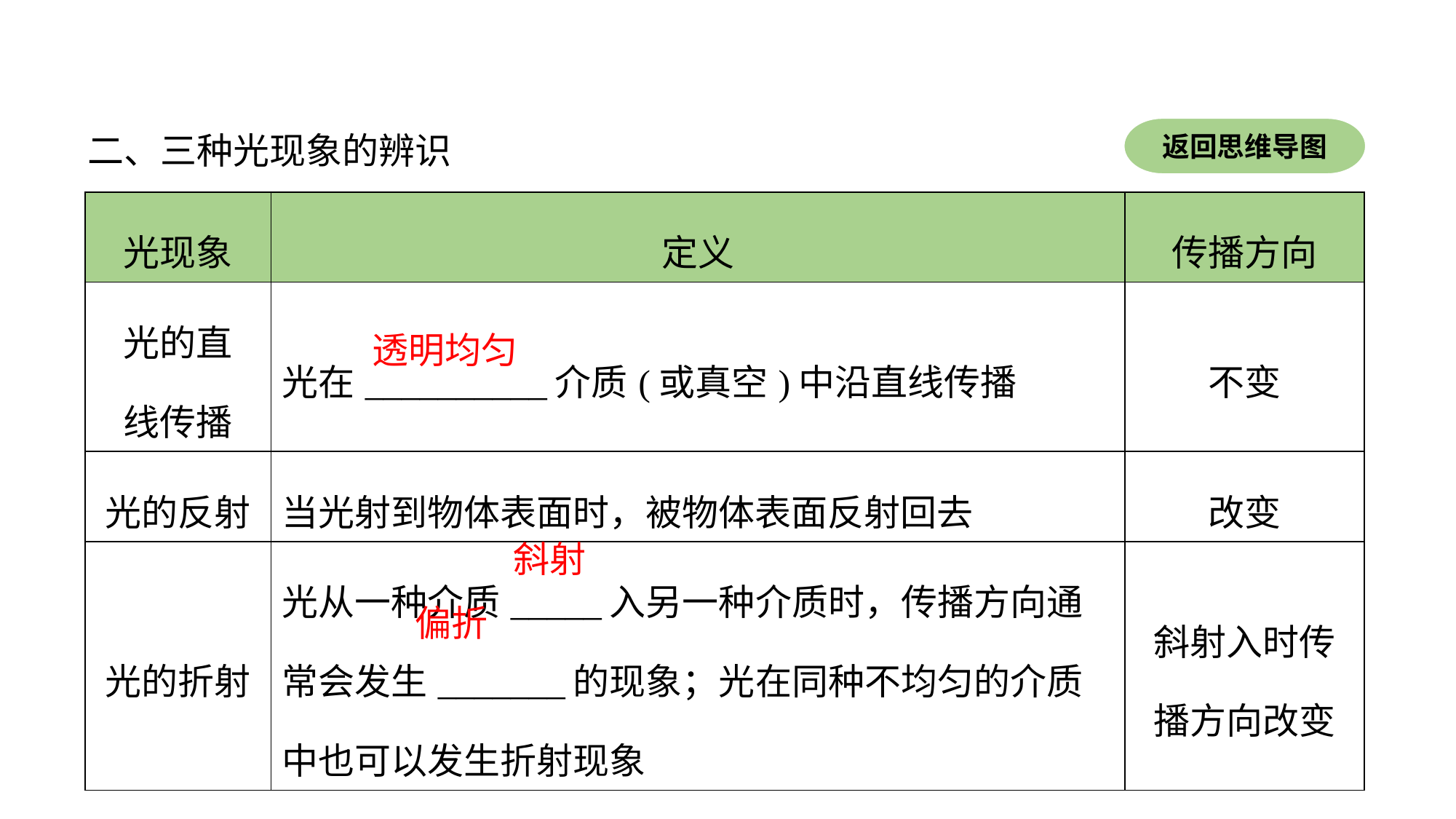

二、三种光现象的辨识
返回思维导图
| 光现象 | 定义 | 传播方向 |
| --- | --- | --- |
| 光的直 线传播 | 光在\_\_\_\_\_\_\_\_\_\_介质(或真空)中沿直线传播 | 不变 |
| 光的反射 | 当光射到物体表面时，被物体表面反射回去 | 改变 |
| 光的折射 | 光从一种介质\_\_\_\_\_入另一种介质时，传播方向通常会发生\_\_\_\_\_\_\_的现象；光在同种不均匀的介质中也可以发生折射现象 | 斜射入时传播方向改变 |
透明均匀
斜射
偏折